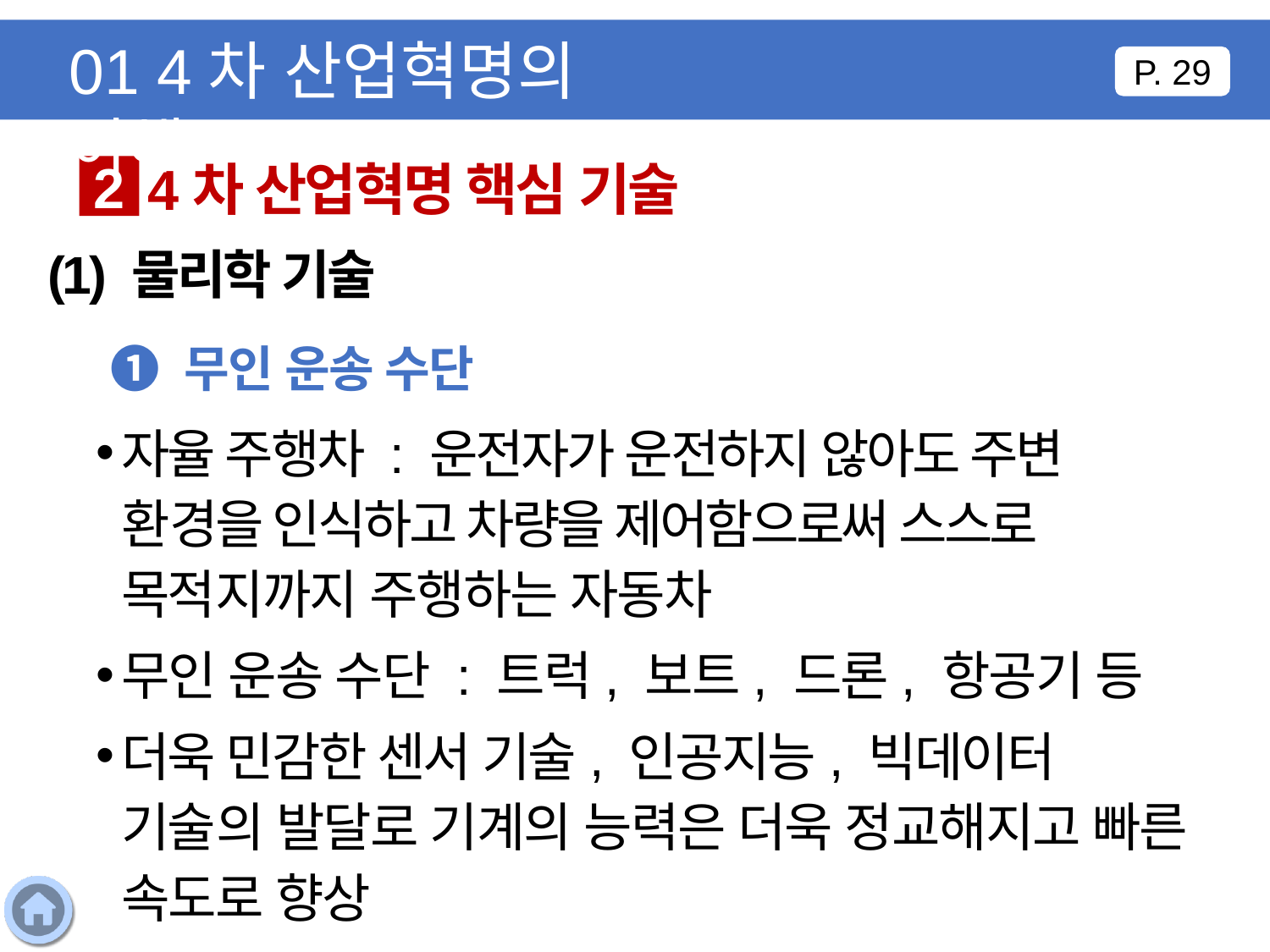

01 4차 산업혁명의 이해
P. 29
4차 산업혁명 핵심 기술
2
(1) 물리학 기술
❶ 무인 운송 수단
자율 주행차 : 운전자가 운전하지 않아도 주변 환경을 인식하고 차량을 제어함으로써 스스로 목적지까지 주행하는 자동차
무인 운송 수단 : 트럭, 보트, 드론, 항공기 등
더욱 민감한 센서 기술, 인공지능, 빅데이터 기술의 발달로 기계의 능력은 더욱 정교해지고 빠른 속도로 향상